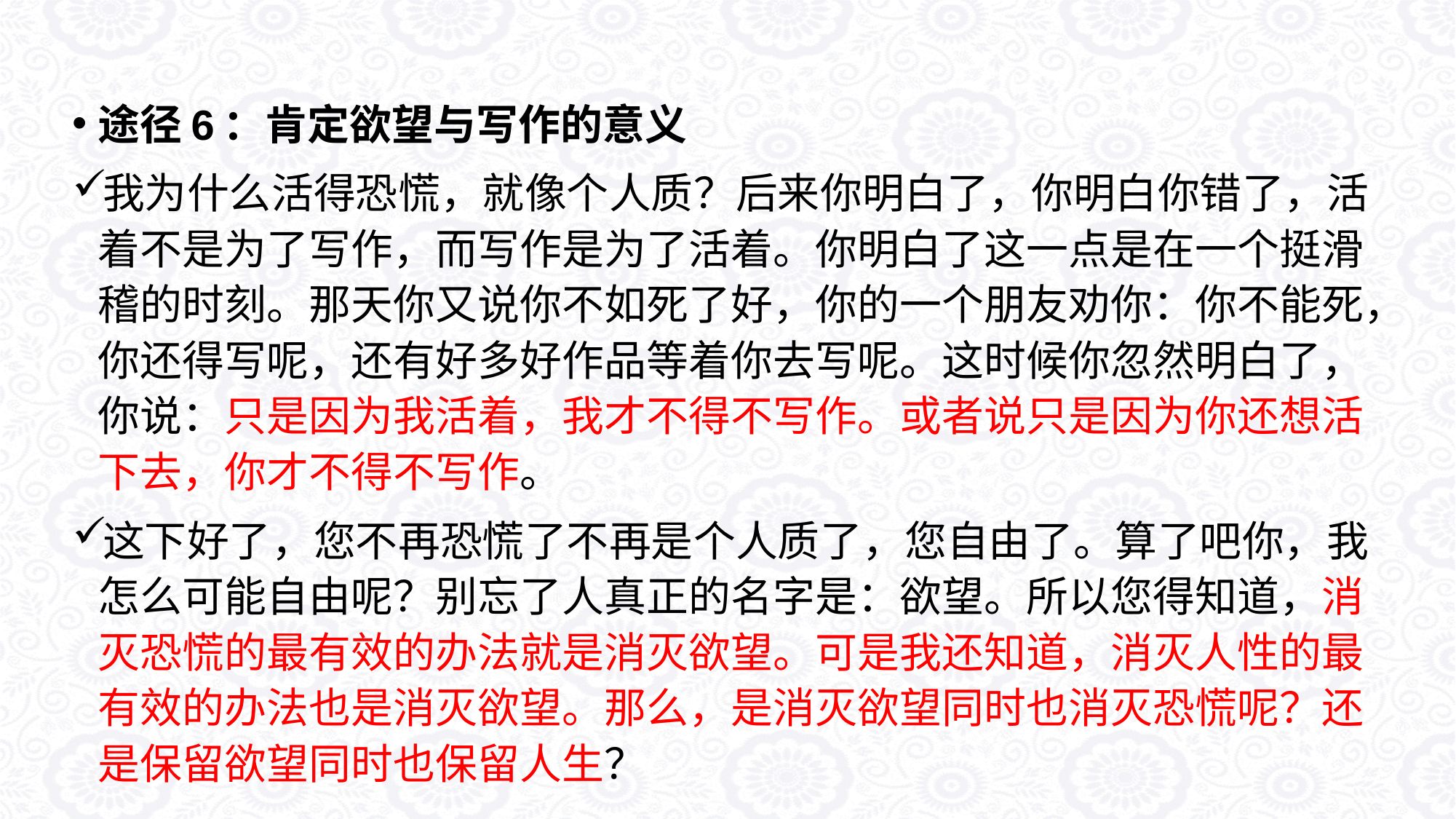

途径6：肯定欲望与写作的意义
我为什么活得恐慌，就像个人质？后来你明白了，你明白你错了，活着不是为了写作，而写作是为了活着。你明白了这一点是在一个挺滑稽的时刻。那天你又说你不如死了好，你的一个朋友劝你：你不能死，你还得写呢，还有好多好作品等着你去写呢。这时候你忽然明白了，你说：只是因为我活着，我才不得不写作。或者说只是因为你还想活下去，你才不得不写作。
这下好了，您不再恐慌了不再是个人质了，您自由了。算了吧你，我怎么可能自由呢？别忘了人真正的名字是：欲望。所以您得知道，消灭恐慌的最有效的办法就是消灭欲望。可是我还知道，消灭人性的最有效的办法也是消灭欲望。那么，是消灭欲望同时也消灭恐慌呢？还是保留欲望同时也保留人生？